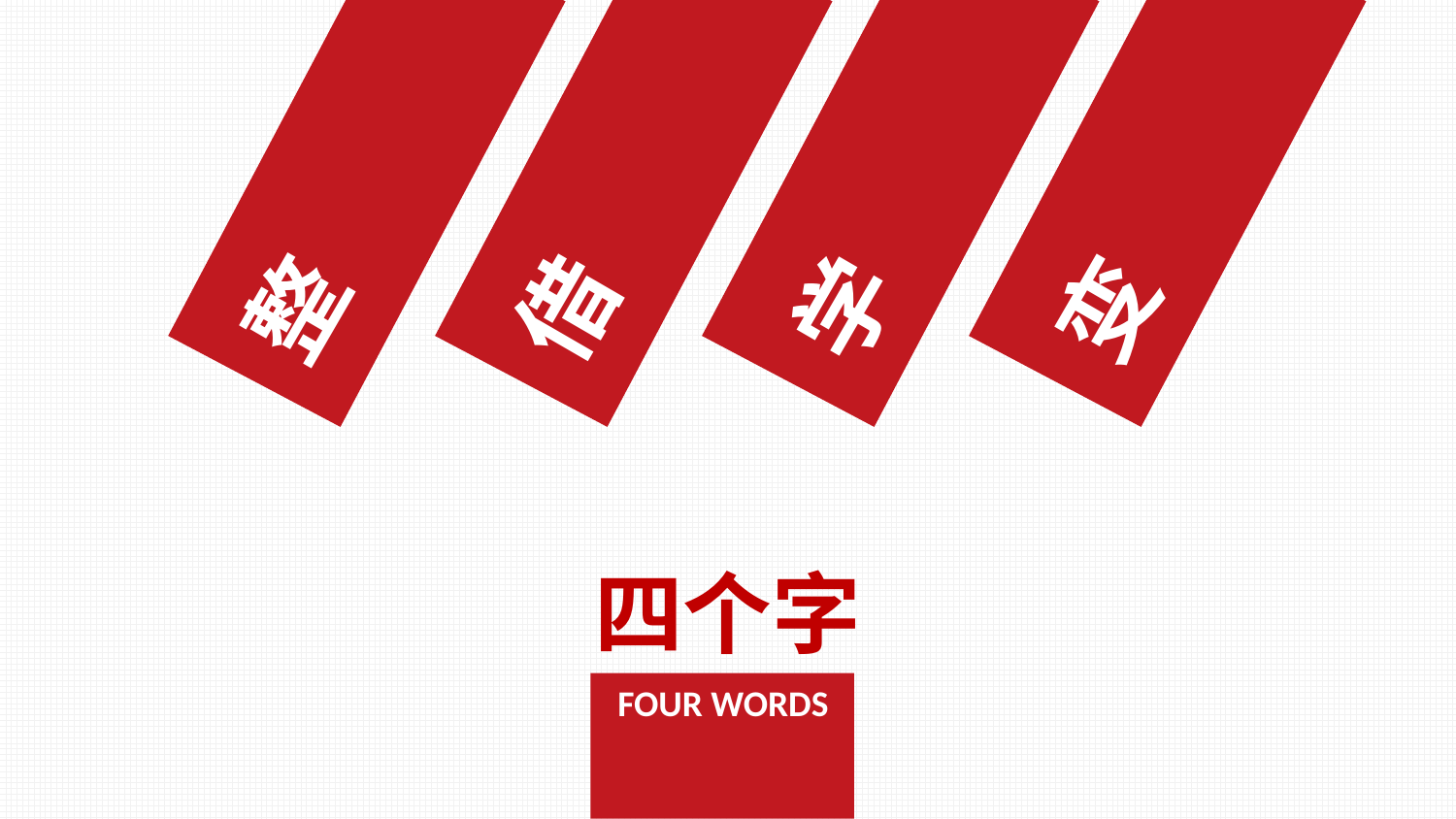

整
借
学
变
四个字

FOUR WORDS